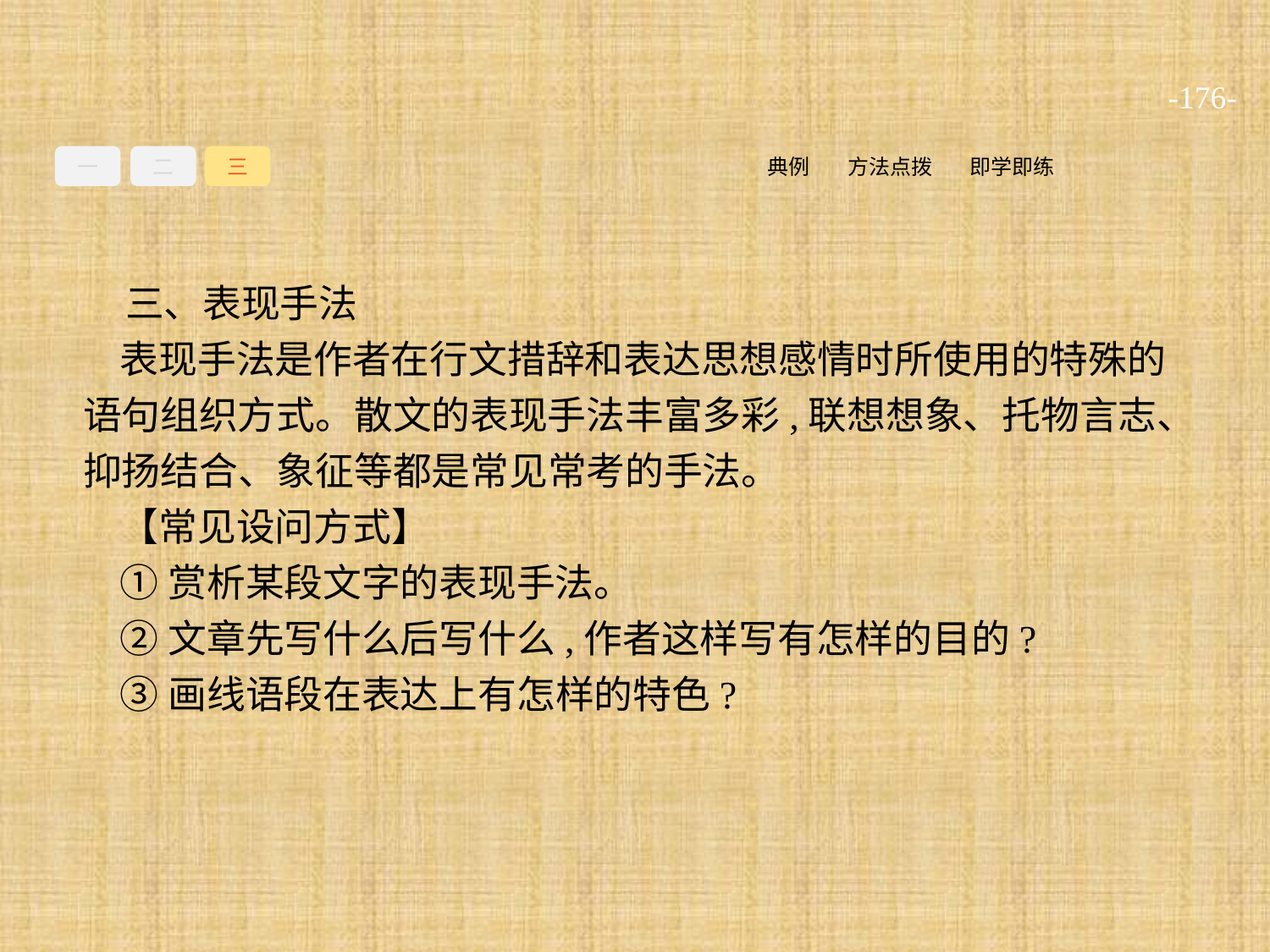

-176-
一
二
三
即学即练
方法点拨
典例
三、表现手法
表现手法是作者在行文措辞和表达思想感情时所使用的特殊的语句组织方式。散文的表现手法丰富多彩,联想想象、托物言志、抑扬结合、象征等都是常见常考的手法。
【常见设问方式】
①赏析某段文字的表现手法。
②文章先写什么后写什么,作者这样写有怎样的目的?
③画线语段在表达上有怎样的特色?